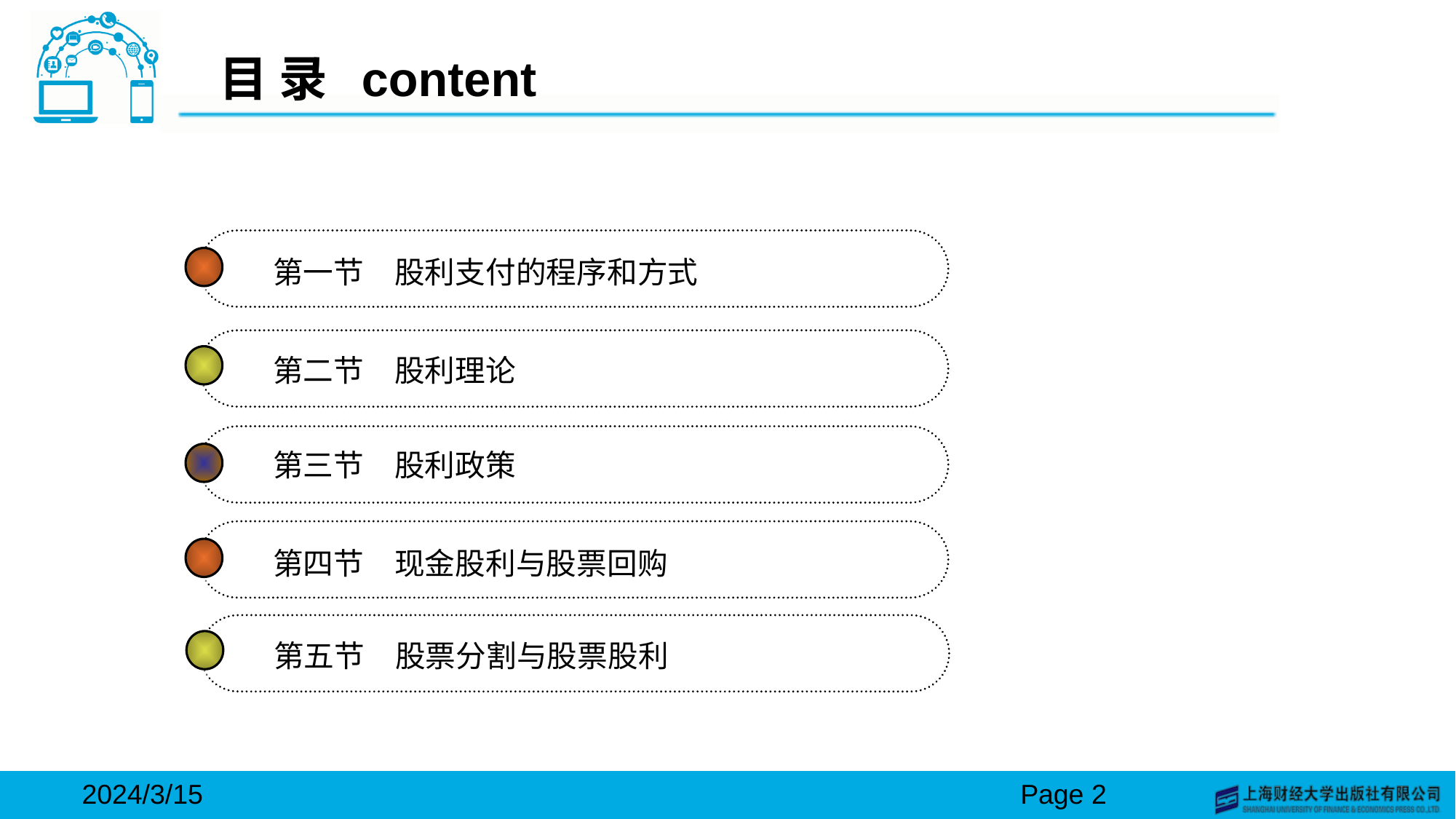

# 目 录  content

第一节　股利支付的程序和方式

第二节　股利理论

第三节　股利政策

第四节　现金股利与股票回购

第五节　股票分割与股票股利
2024/3/15
Page 2